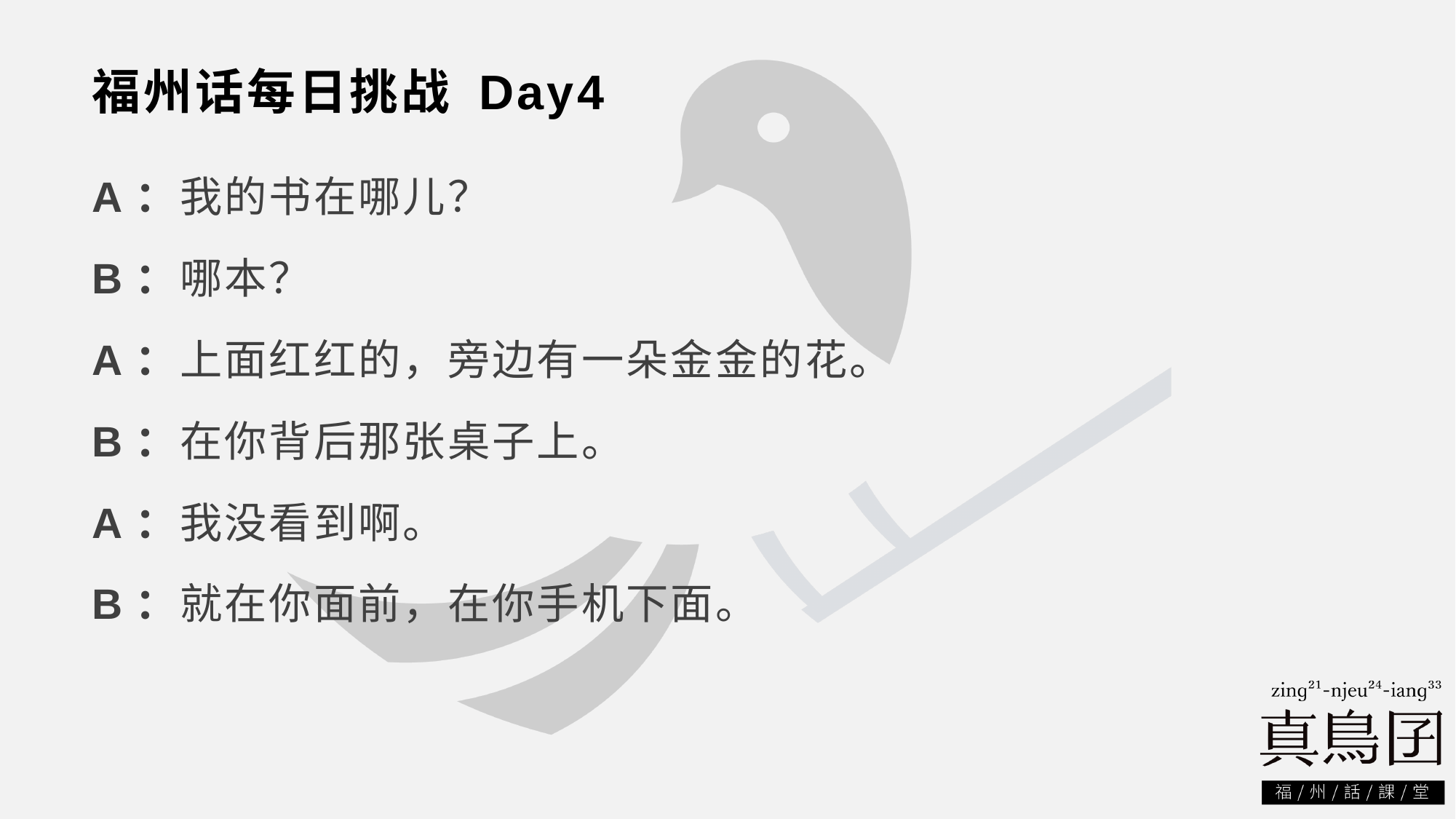

# 福州话每日挑战 Day4
A：我的书在哪儿？
B：哪本？
A：上面红红的，旁边有一朵金金的花。
B：在你背后那张桌子上。
A：我没看到啊。
B：就在你面前，在你手机下面。